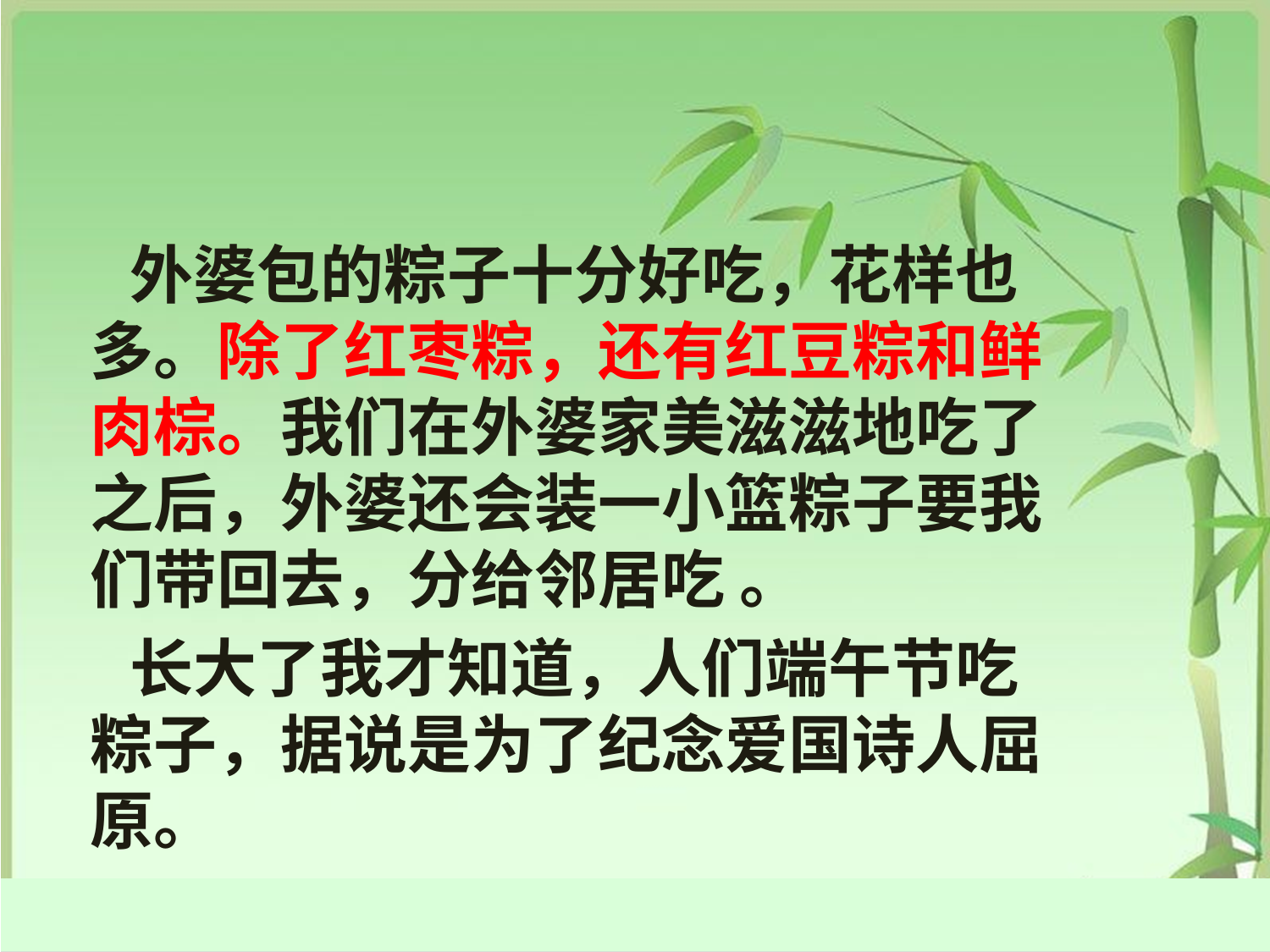

外婆包的粽子十分好吃，花样也多。除了红枣粽，还有红豆粽和鲜肉棕。我们在外婆家美滋滋地吃了之后，外婆还会装一小篮粽子要我们带回去，分给邻居吃 。
     长大了我才知道，人们端午节吃粽子，据说是为了纪念爱国诗人屈原。